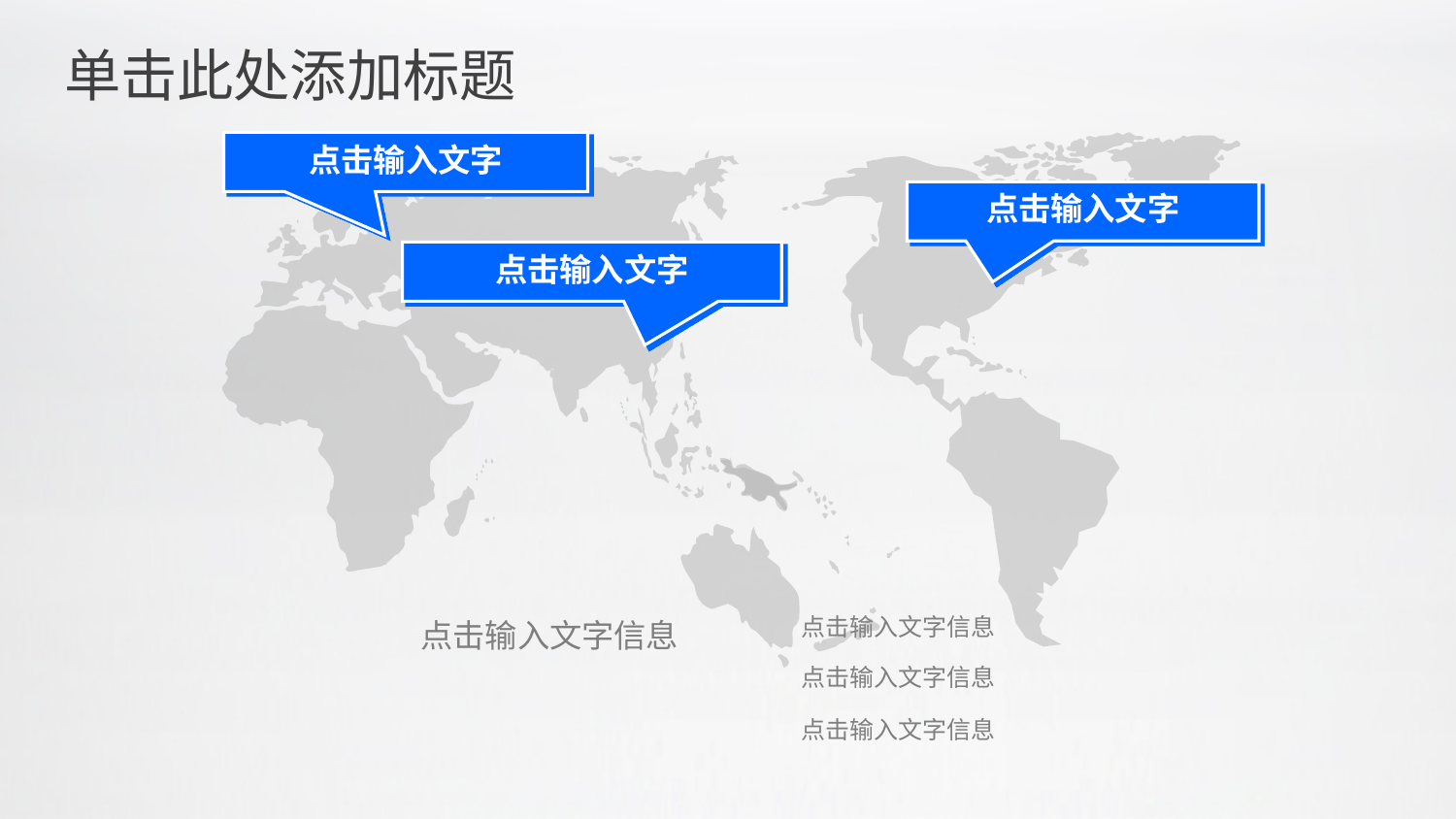

单击此处添加标题

点击输入文字
点击输入文字
点击输入文字
点击输入文字信息
点击输入文字信息
点击输入文字信息
点击输入文字信息